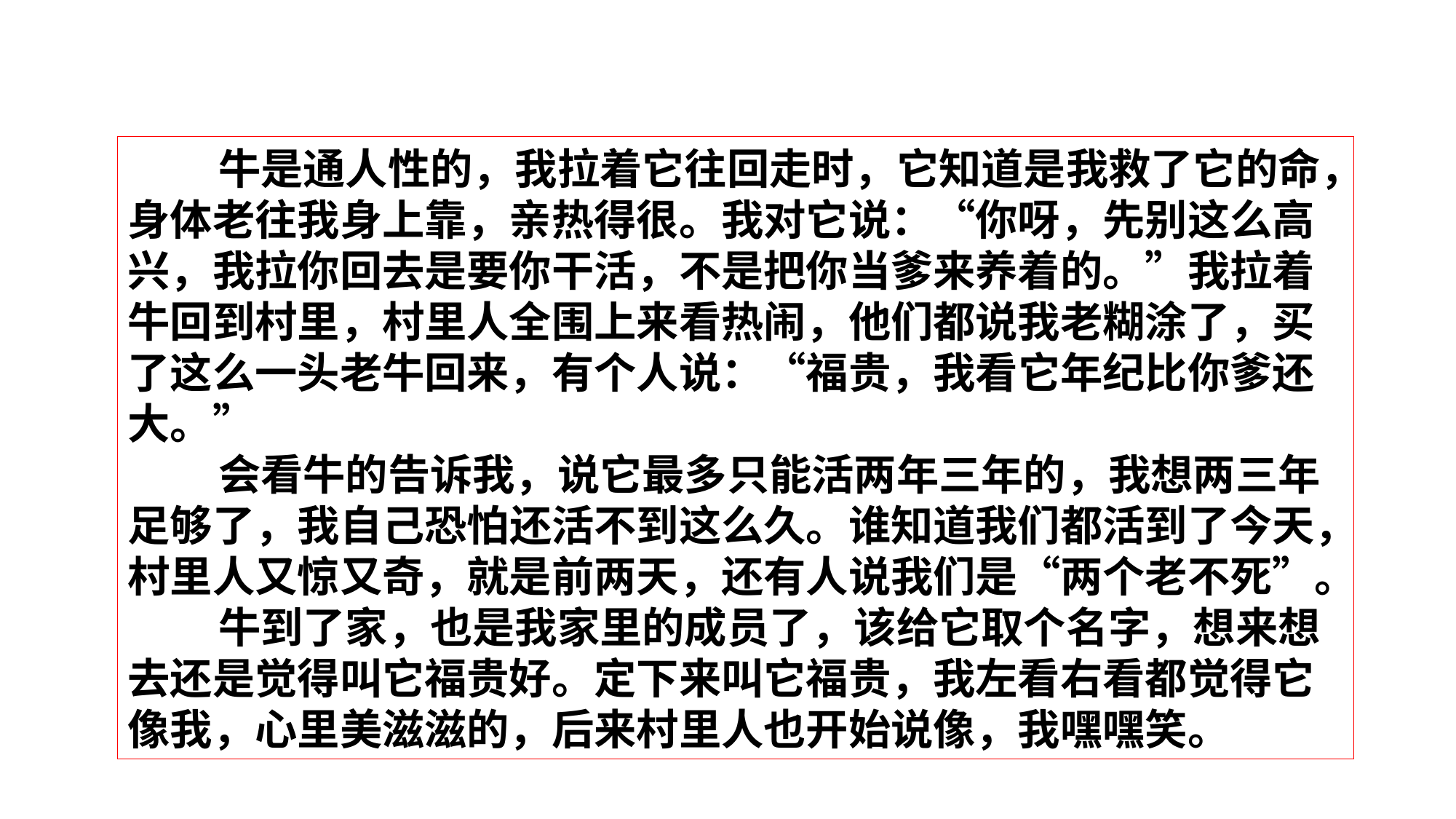

牛是通人性的，我拉着它往回走时，它知道是我救了它的命，身体老往我身上靠，亲热得很。我对它说：“你呀，先别这么高兴，我拉你回去是要你干活，不是把你当爹来养着的。”我拉着牛回到村里，村里人全围上来看热闹，他们都说我老糊涂了，买了这么一头老牛回来，有个人说：“福贵，我看它年纪比你爹还大。”
     会看牛的告诉我，说它最多只能活两年三年的，我想两三年足够了，我自己恐怕还活不到这么久。谁知道我们都活到了今天，村里人又惊又奇，就是前两天，还有人说我们是“两个老不死”。
     牛到了家，也是我家里的成员了，该给它取个名字，想来想去还是觉得叫它福贵好。定下来叫它福贵，我左看右看都觉得它像我，心里美滋滋的，后来村里人也开始说像，我嘿嘿笑。